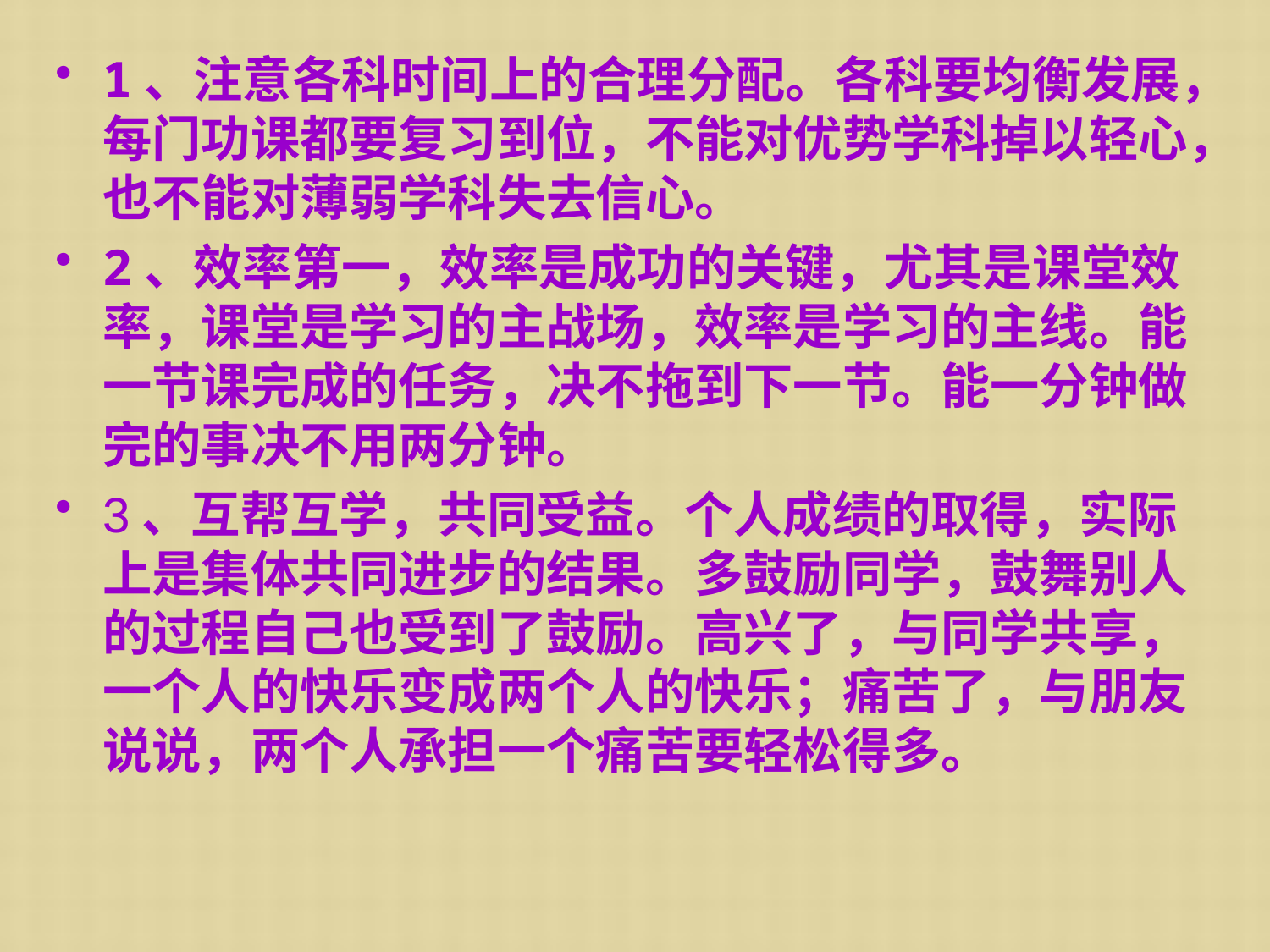

1、注意各科时间上的合理分配。各科要均衡发展，每门功课都要复习到位，不能对优势学科掉以轻心，也不能对薄弱学科失去信心。
2、效率第一，效率是成功的关键，尤其是课堂效率，课堂是学习的主战场，效率是学习的主线。能一节课完成的任务，决不拖到下一节。能一分钟做完的事决不用两分钟。
3、互帮互学，共同受益。个人成绩的取得，实际上是集体共同进步的结果。多鼓励同学，鼓舞别人的过程自己也受到了鼓励。高兴了，与同学共享，一个人的快乐变成两个人的快乐；痛苦了，与朋友说说，两个人承担一个痛苦要轻松得多。